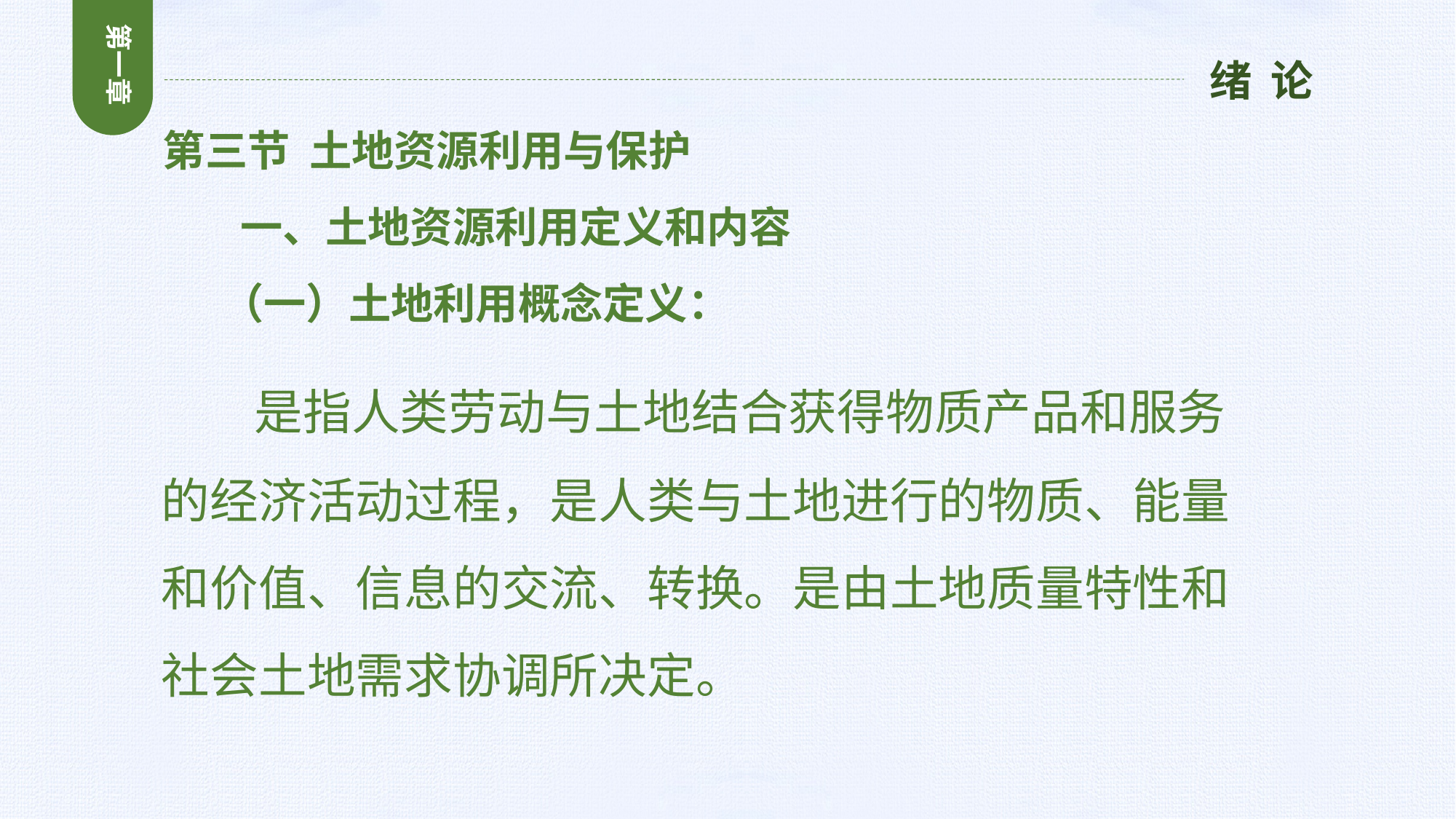

第一章
绪  论
第三节  土地资源利用与保护
       一、土地资源利用定义和内容
     （一）土地利用概念定义：

       是指人类劳动与土地结合获得物质产品和服务的经济活动过程，是人类与土地进行的物质、能量和价值、信息的交流、转换。是由土地质量特性和社会土地需求协调所决定。